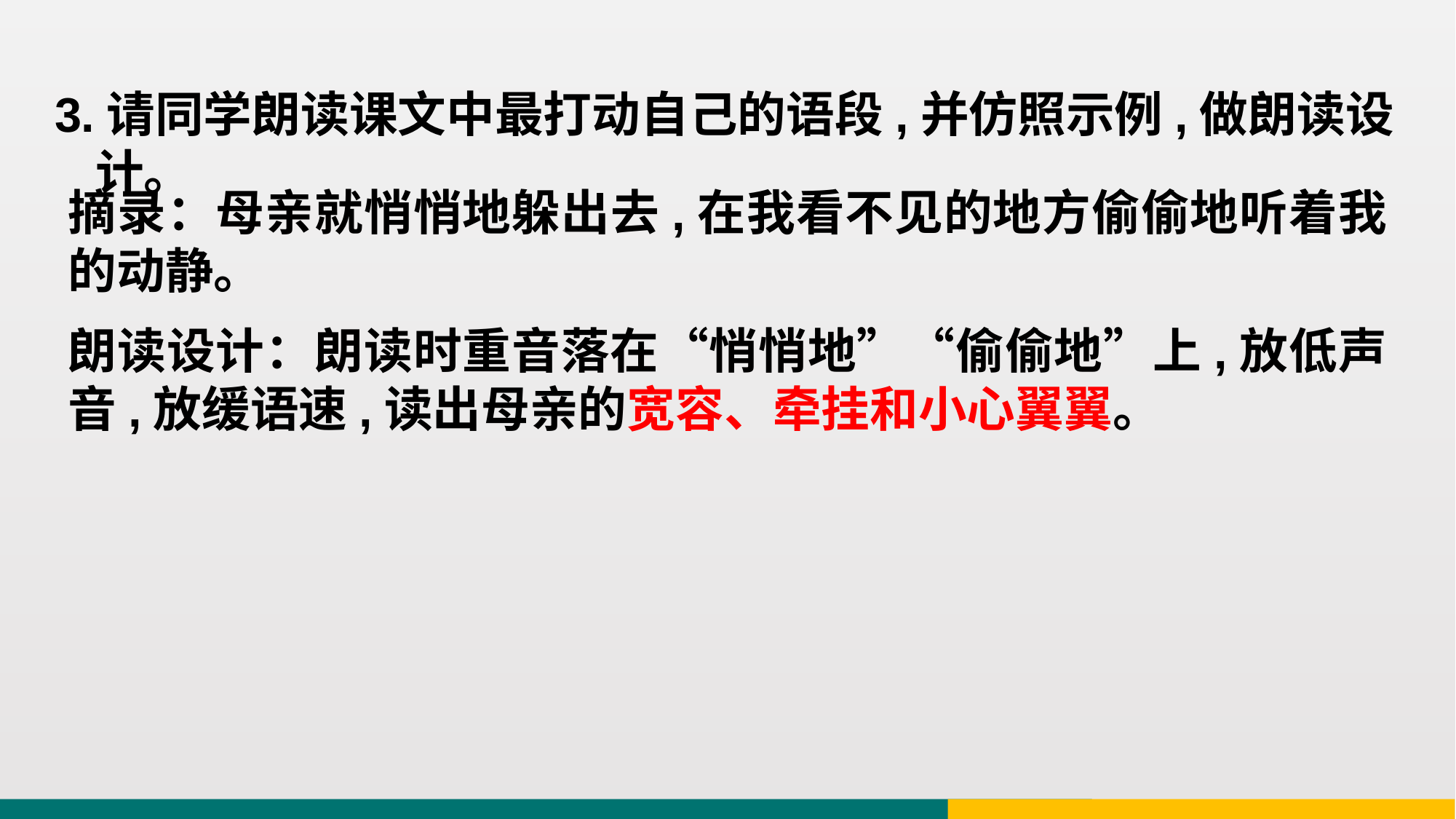

3.请同学朗读课文中最打动自己的语段,并仿照示例,做朗读设计。
摘录：母亲就悄悄地躲出去,在我看不见的地方偷偷地听着我的动静。
朗读设计：朗读时重音落在“悄悄地”“偷偷地”上,放低声音,放缓语速,读出母亲的宽容、牵挂和小心翼翼。